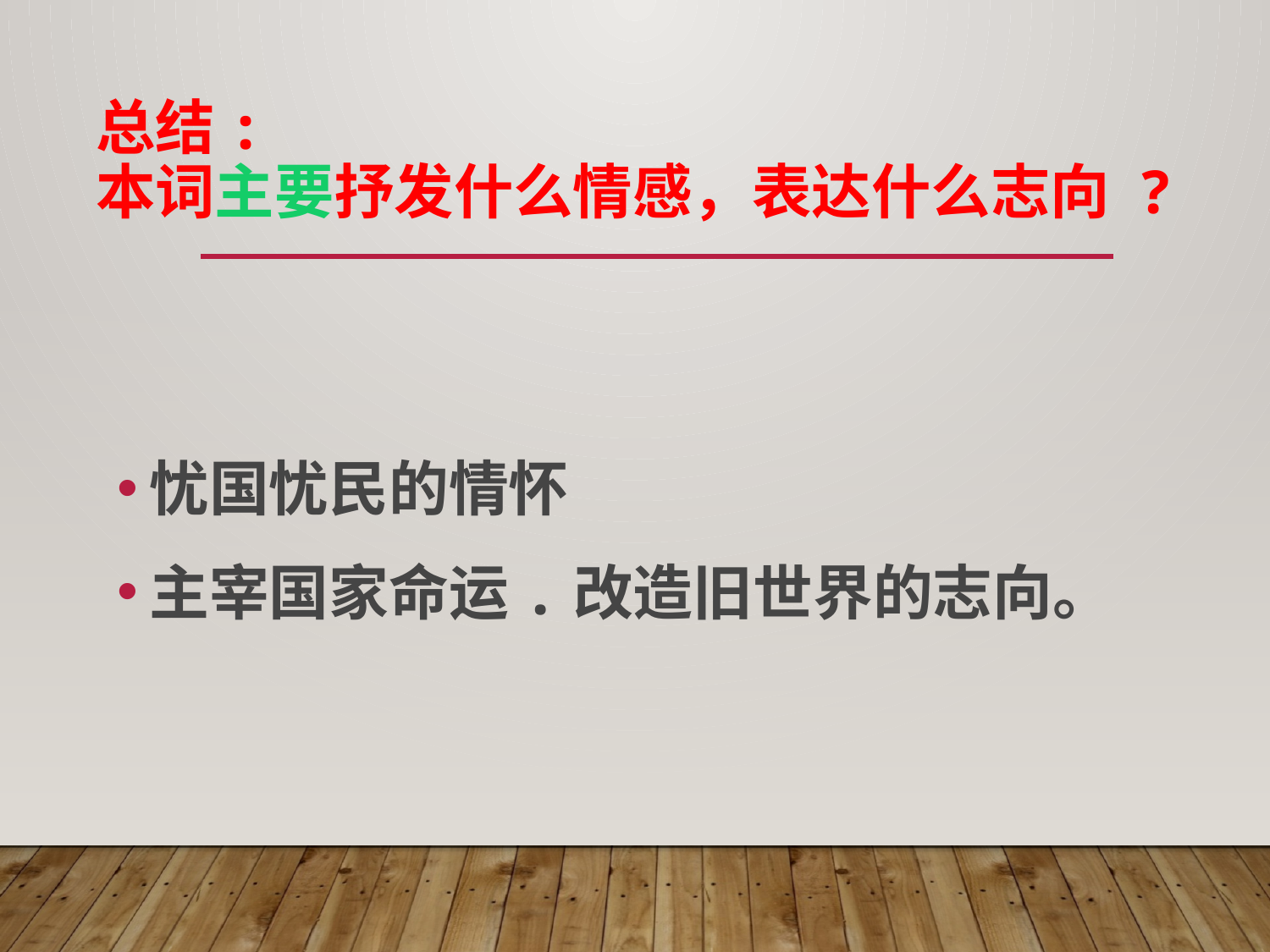

# 总结: 本词主要抒发什么情感，表达什么志向 ?
忧国忧民的情怀
主宰国家命运.改造旧世界的志向。